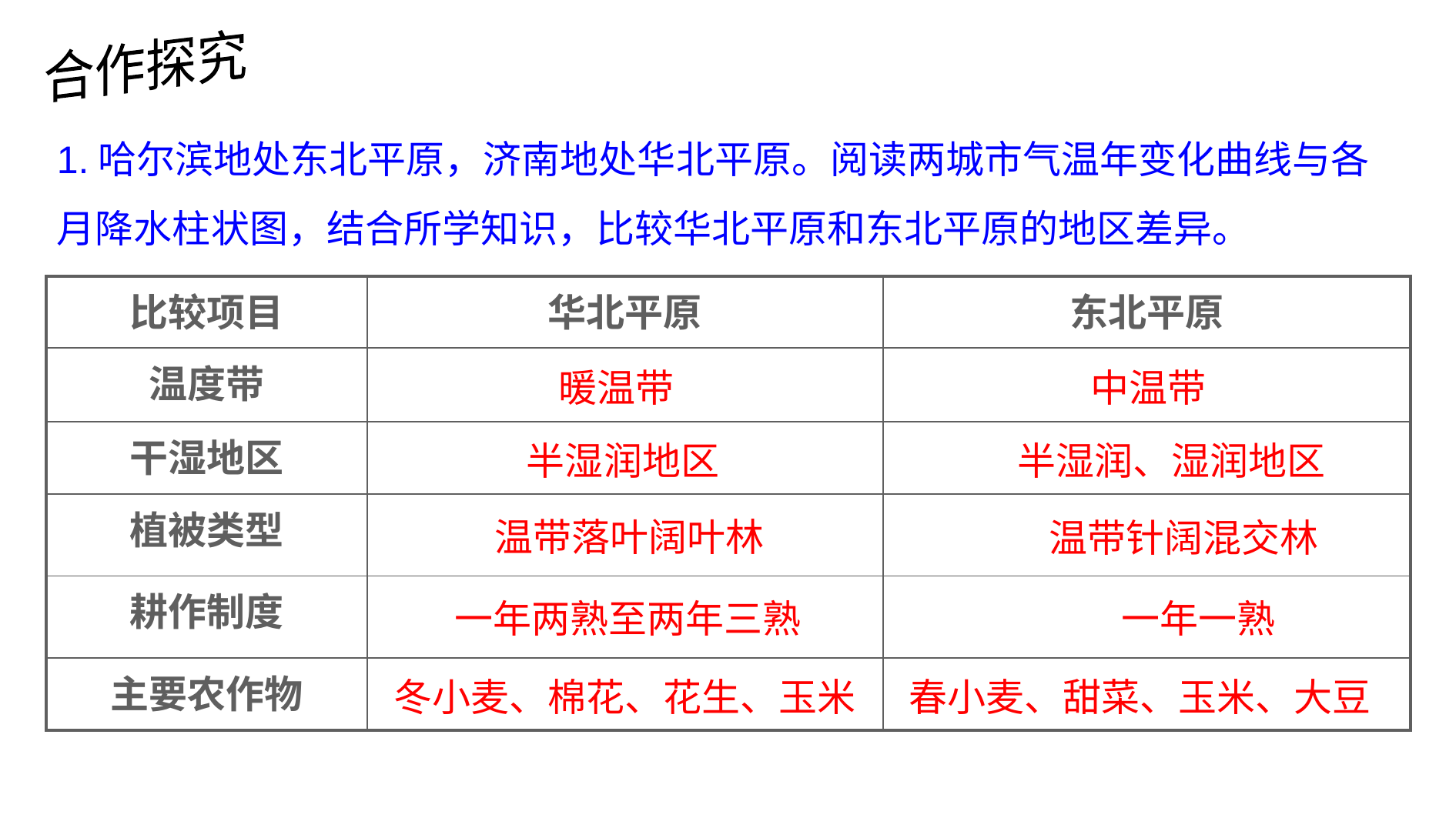

合作探究
1.哈尔滨地处东北平原，济南地处华北平原。阅读两城市气温年变化曲线与各月降水柱状图，结合所学知识，比较华北平原和东北平原的地区差异。
| 比较项目 | 华北平原 | 东北平原 |
| --- | --- | --- |
| 温度带 |  |  |
| 干湿地区 |  |  |
| 植被类型 |  |  |
| 耕作制度 |  |  |
| 主要农作物 |  |  |
暖温带
中温带
半湿润地区
半湿润、湿润地区
温带落叶阔叶林
温带针阔混交林
一年两熟至两年三熟
一年一熟
冬小麦、棉花、花生、玉米
春小麦、甜菜、玉米、大豆